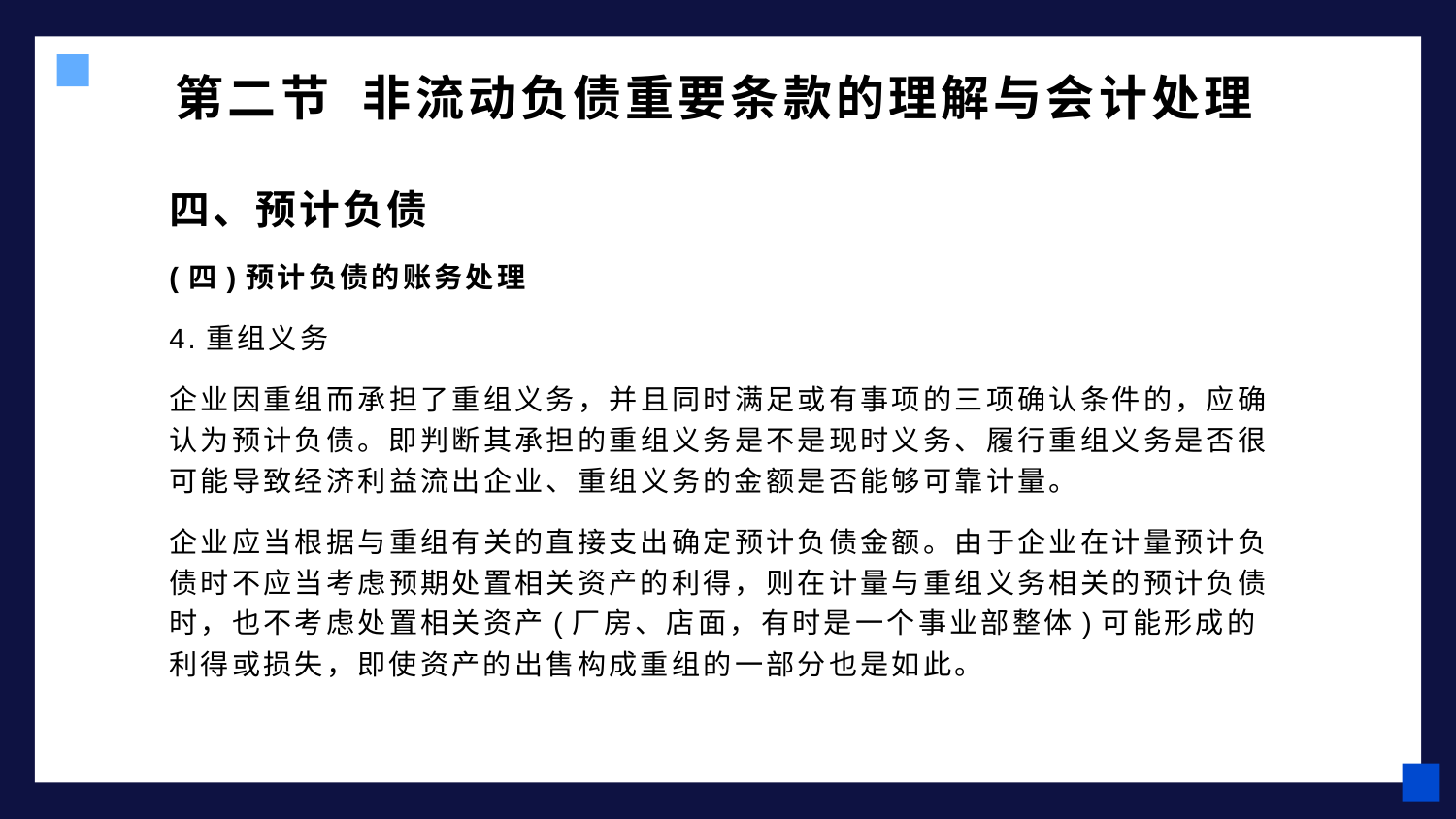

# 第二节  非流动负债重要条款的理解与会计处理
四、预计负债
(四)预计负债的账务处理
4.重组义务
企业因重组而承担了重组义务，并且同时满足或有事项的三项确认条件的，应确认为预计负债。即判断其承担的重组义务是不是现时义务、履行重组义务是否很可能导致经济利益流出企业、重组义务的金额是否能够可靠计量。
企业应当根据与重组有关的直接支出确定预计负债金额。由于企业在计量预计负债时不应当考虑预期处置相关资产的利得，则在计量与重组义务相关的预计负债时，也不考虑处置相关资产(厂房、店面，有时是一个事业部整体)可能形成的利得或损失，即使资产的出售构成重组的一部分也是如此。